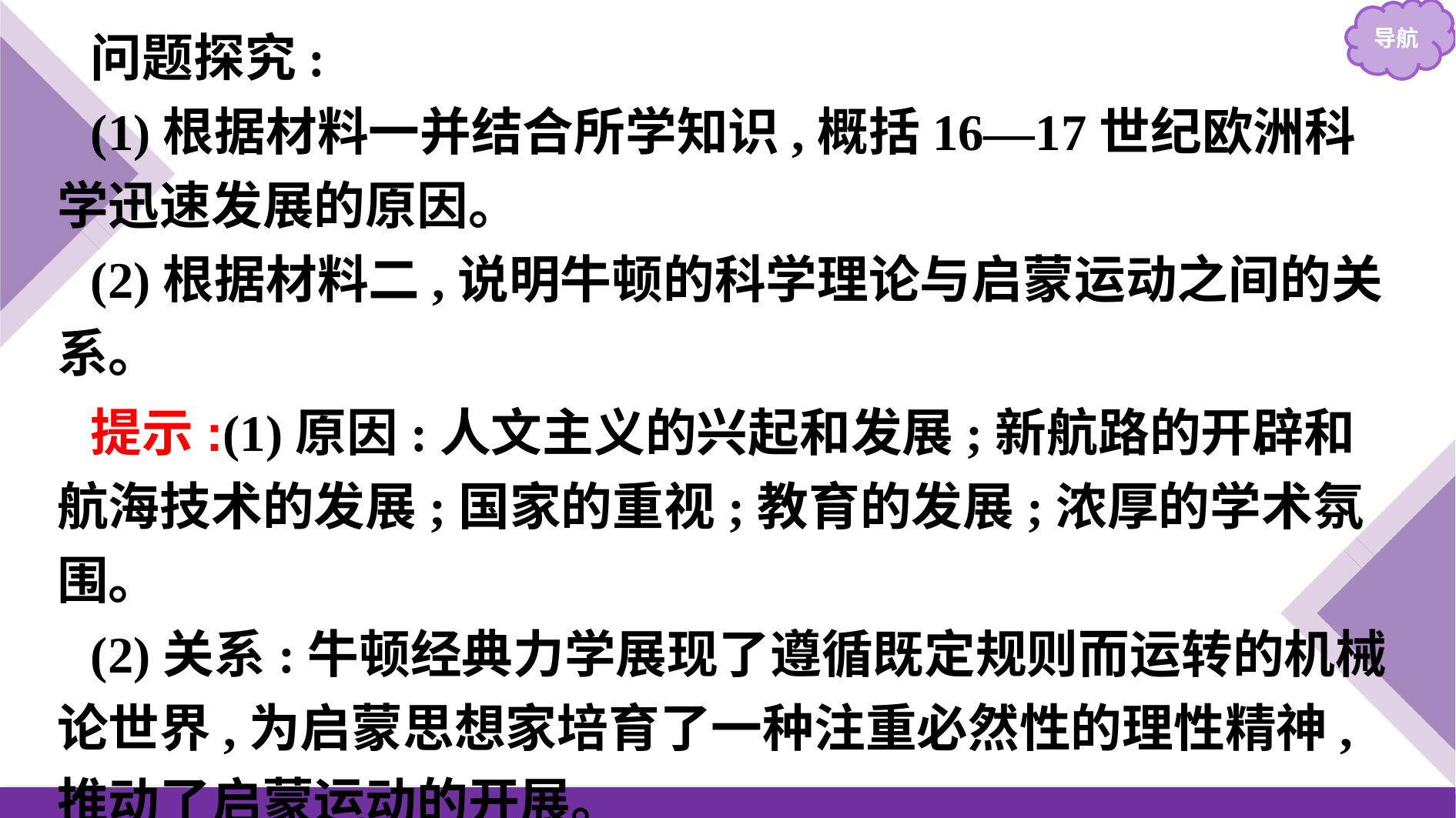

问题探究:
(1)根据材料一并结合所学知识,概括16—17世纪欧洲科学迅速发展的原因。
(2)根据材料二,说明牛顿的科学理论与启蒙运动之间的关系。
提示:(1)原因:人文主义的兴起和发展;新航路的开辟和航海技术的发展;国家的重视;教育的发展;浓厚的学术氛围。
(2)关系:牛顿经典力学展现了遵循既定规则而运转的机械论世界,为启蒙思想家培育了一种注重必然性的理性精神,推动了启蒙运动的开展。